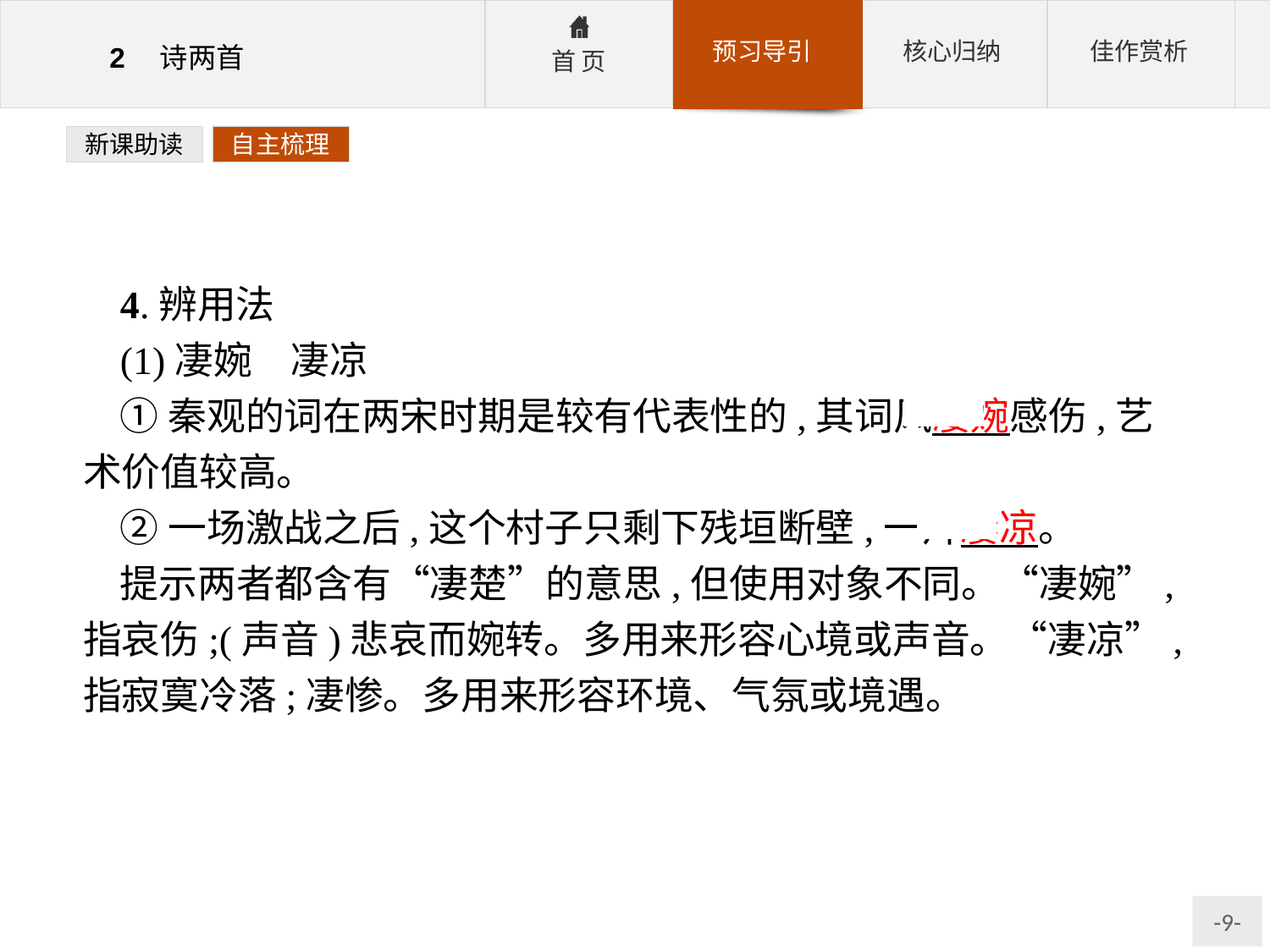

新课助读
自主梳理
4.辨用法
(1)凄婉　凄凉
①秦观的词在两宋时期是较有代表性的,其词风凄婉感伤,艺术价值较高。
②一场激战之后,这个村子只剩下残垣断壁,一片凄凉。
提示两者都含有“凄楚”的意思,但使用对象不同。“凄婉”,指哀伤;(声音)悲哀而婉转。多用来形容心境或声音。“凄凉”,指寂寞冷落;凄惨。多用来形容环境、气氛或境遇。